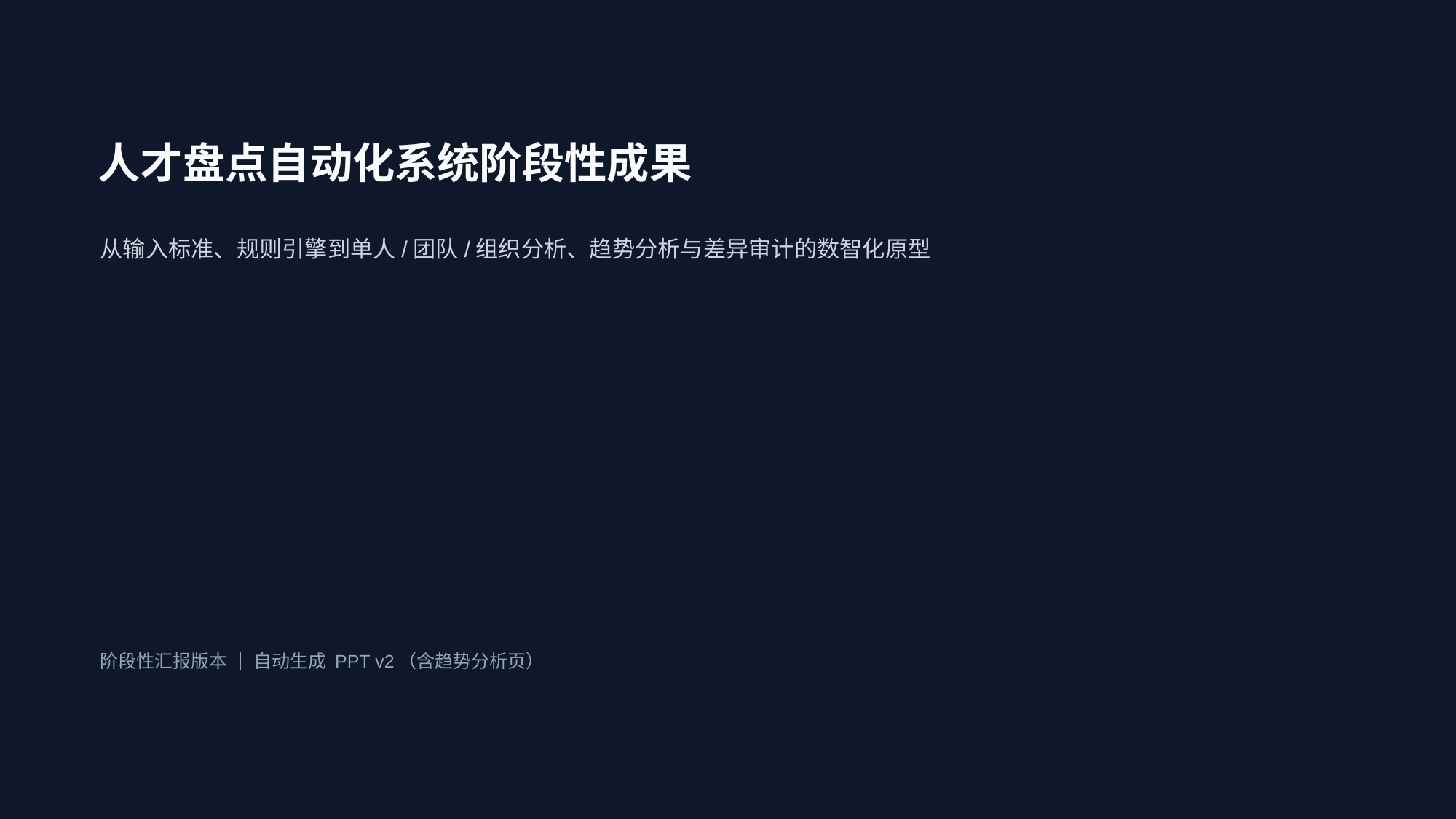

人才盘点自动化系统阶段性成果
从输入标准、规则引擎到单人/团队/组织分析、趋势分析与差异审计的数智化原型
阶段性汇报版本 ｜ 自动生成 PPT v2（含趋势分析页）